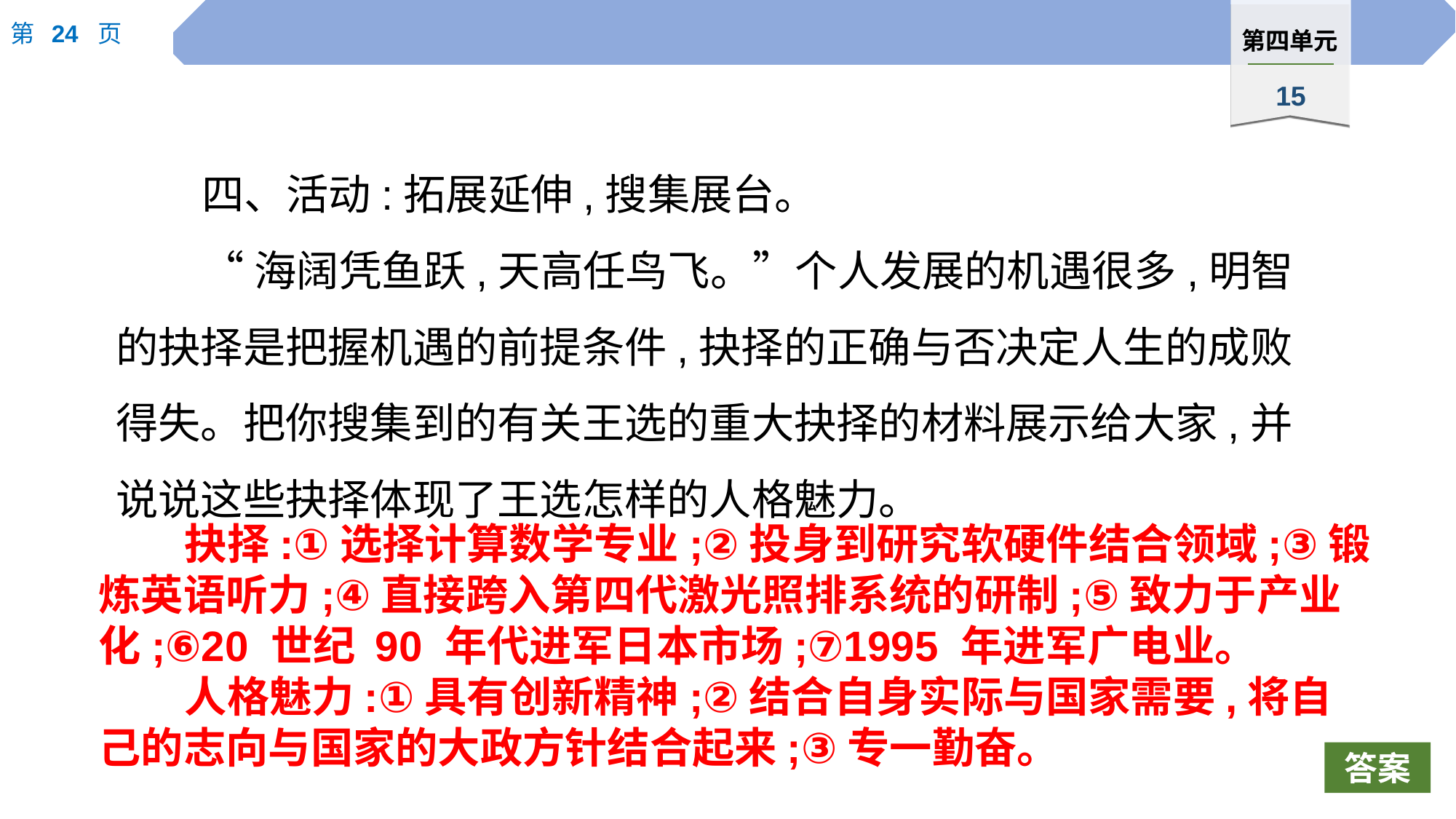

四、活动:拓展延伸,搜集展台。
“海阔凭鱼跃,天高任鸟飞。”个人发展的机遇很多,明智的抉择是把握机遇的前提条件,抉择的正确与否决定人生的成败得失。把你搜集到的有关王选的重大抉择的材料展示给大家,并说说这些抉择体现了王选怎样的人格魅力。
抉择:①选择计算数学专业;②投身到研究软硬件结合领域;③锻炼英语听力;④直接跨入第四代激光照排系统的研制;⑤致力于产业化;⑥20 世纪 90 年代进军日本市场;⑦1995 年进军广电业。
人格魅力:①具有创新精神;②结合自身实际与国家需要,将自己的志向与国家的大政方针结合起来;③专一勤奋。
答案